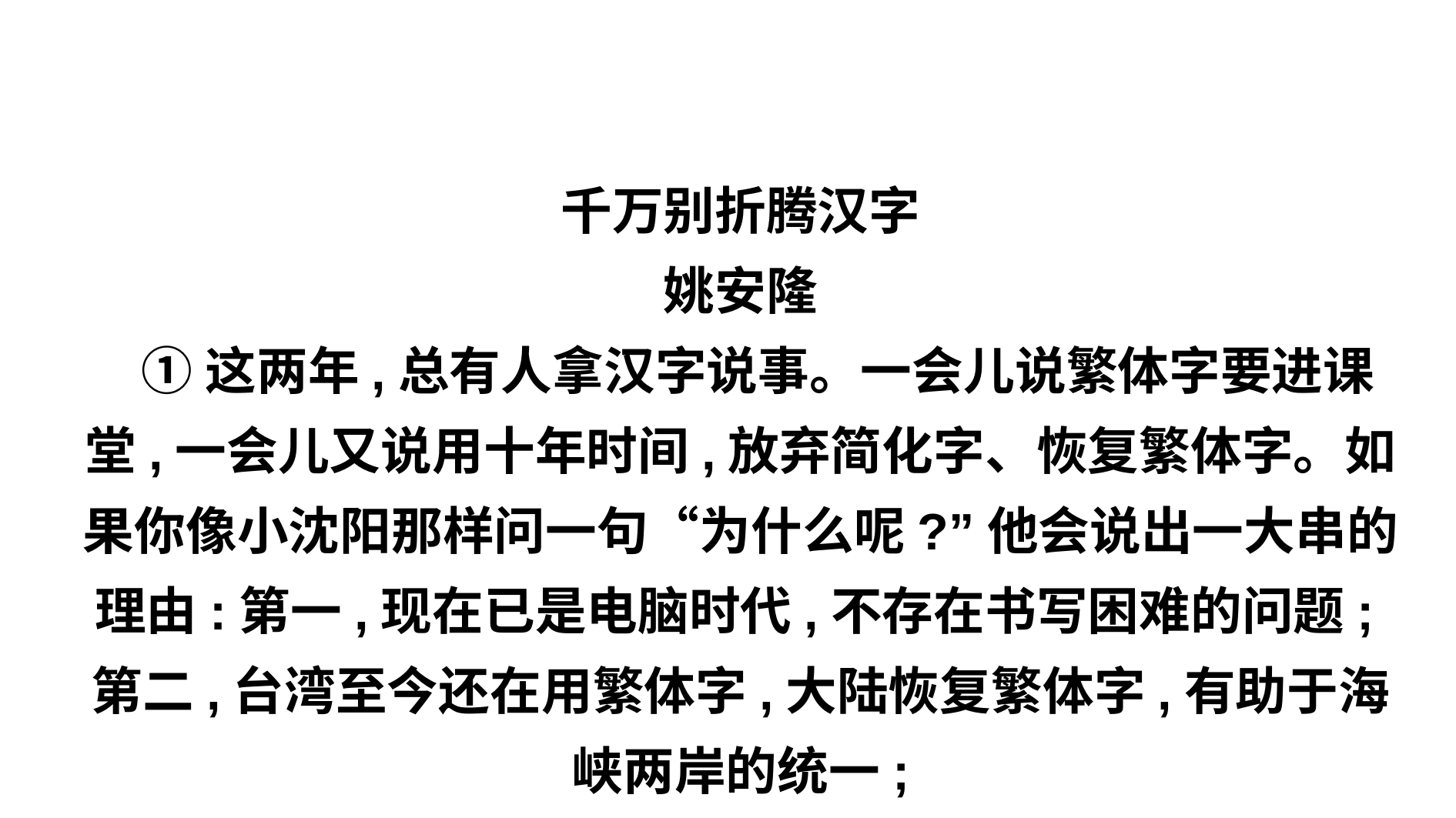

千万别折腾汉字
姚安隆
   ①这两年,总有人拿汉字说事。一会儿说繁体字要进课堂,一会儿又说用十年时间,放弃简化字、恢复繁体字。如果你像小沈阳那样问一句“为什么呢?”他会说出一大串的理由:第一,现在已是电脑时代,不存在书写困难的问题;第二,台湾至今还在用繁体字,大陆恢复繁体字,有助于海峡两岸的统一;